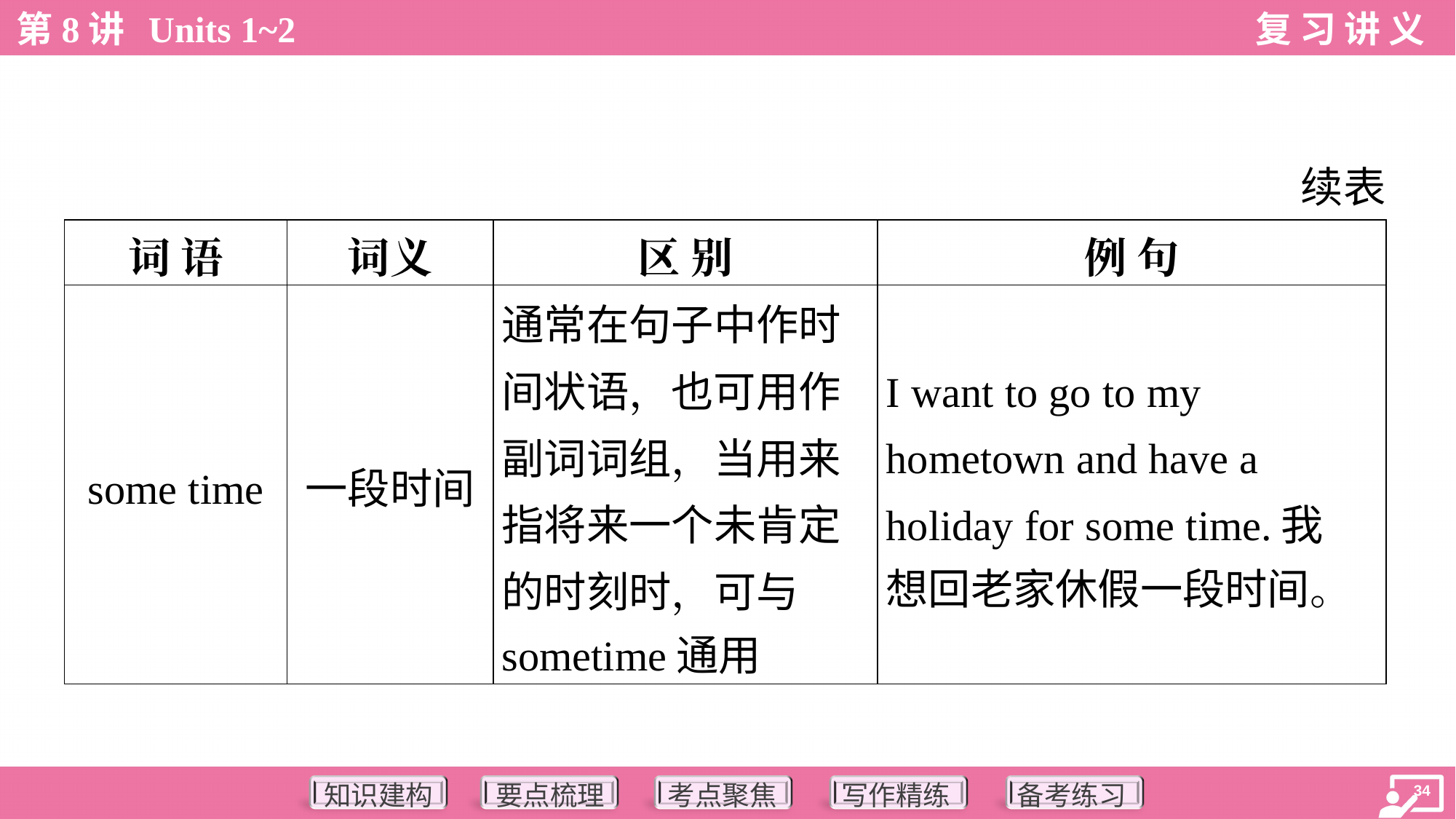

续表
| 词 语 | 词义 | 区 别 | 例 句 |
| --- | --- | --- | --- |
| some time | 一段时间 | 通常在句子中作时 间状语，也可用作 副词词组，当用来 指将来一个未肯定 的时刻时，可与 sometime通用 | I want to go to my hometown and have a holiday for some time.我 想回老家休假一段时间。 |